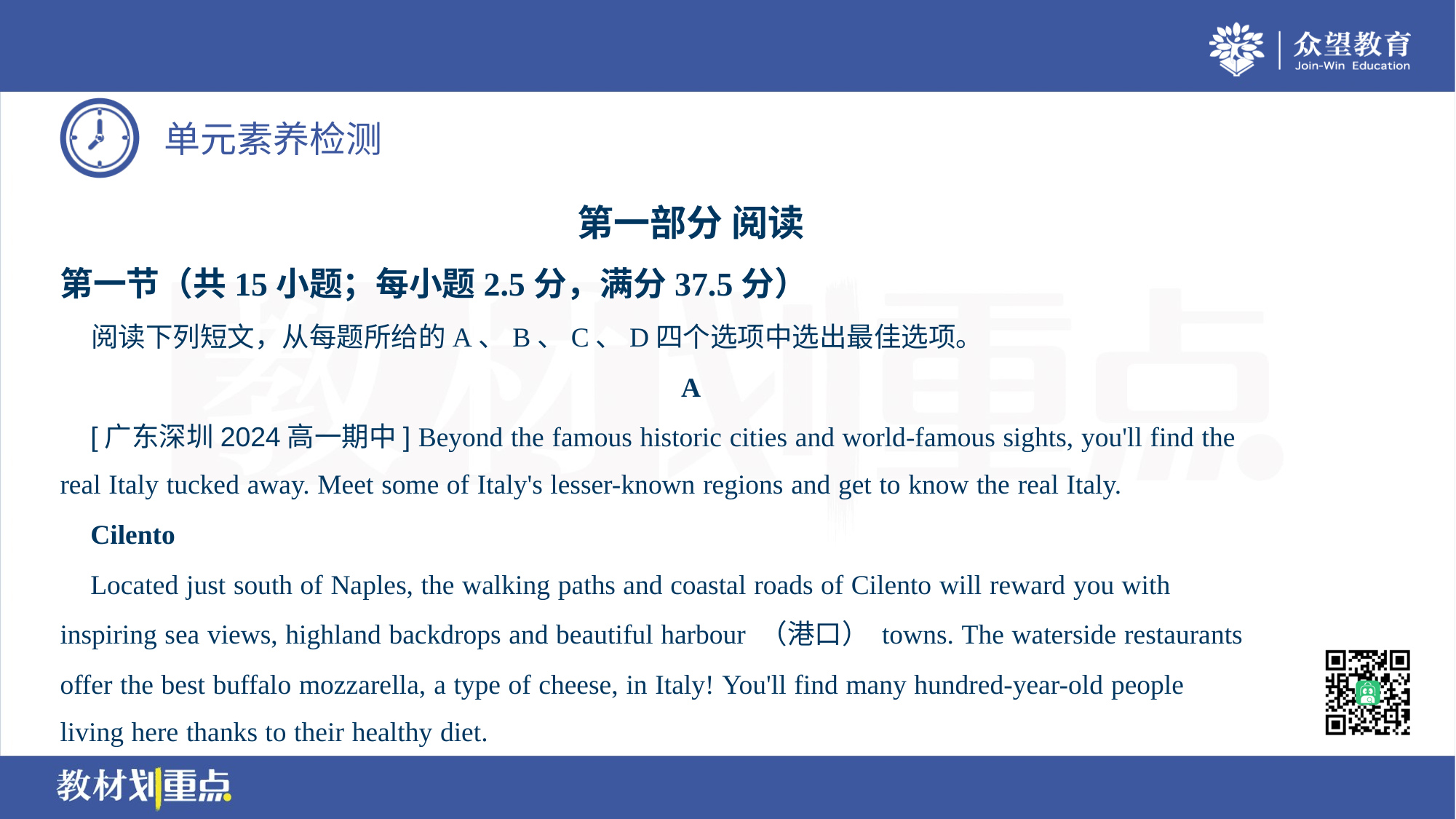

第一部分 阅读
第一节（共15小题；每小题2.5分，满分37.5分）
    阅读下列短文，从每题所给的A、B、C、D四个选项中选出最佳选项。
A
    [广东深圳2024高一期中] Beyond the famous historic cities and world-famous sights, you'll find the
real Italy tucked away. Meet some of Italy's lesser-known regions and get to know the real Italy.
    Cilento
    Located just south of Naples, the walking paths and coastal roads of Cilento will reward you with
inspiring sea views, highland backdrops and beautiful harbour （港口） towns. The waterside restaurants
offer the best buffalo mozzarella, a type of cheese, in Italy! You'll find many hundred-year-old people
living here thanks to their healthy diet.